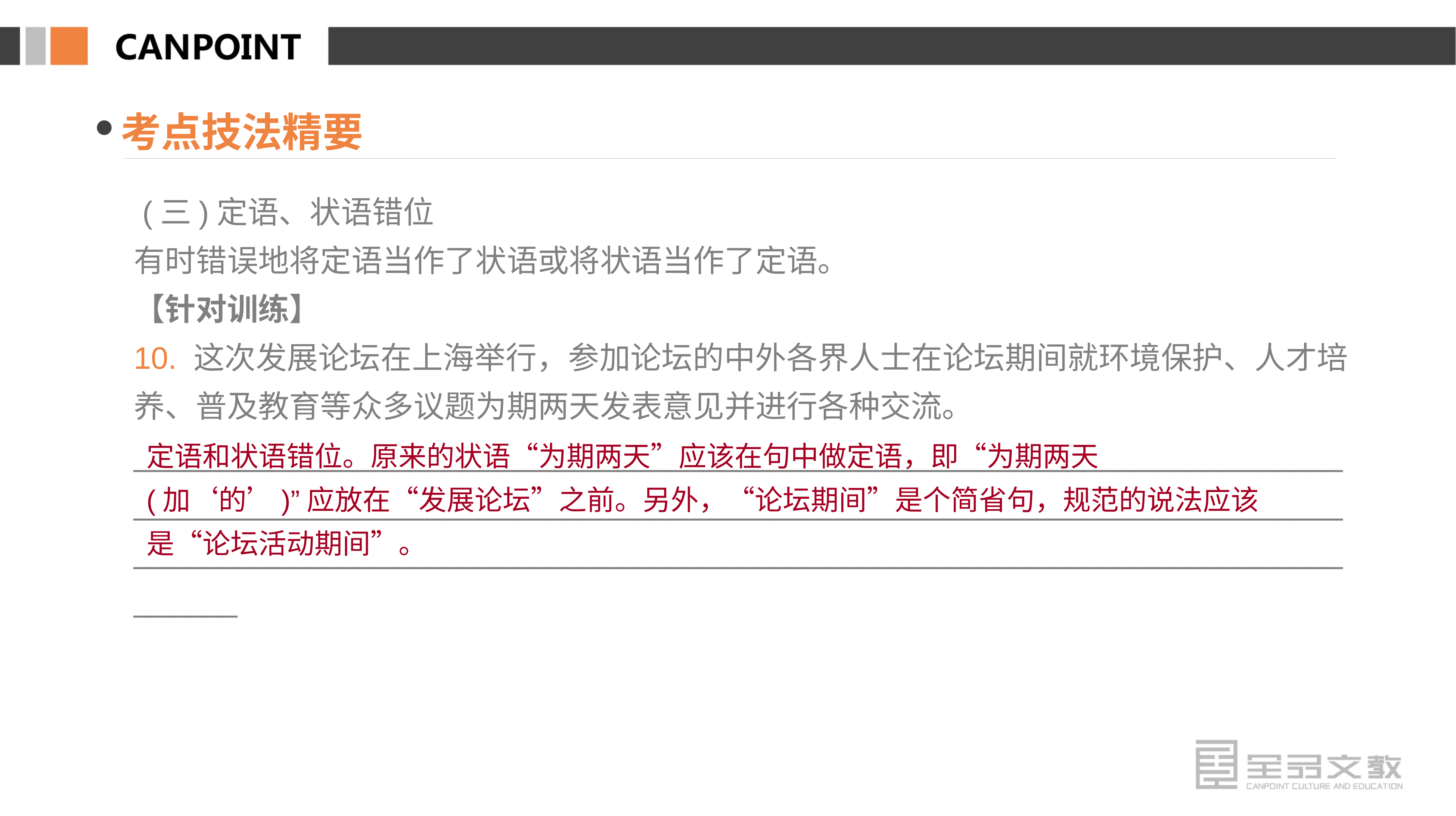

考点技法精要

 (三)定语、状语错位
有时错误地将定语当作了状语或将状语当作了定语。
【针对训练】
10. 这次发展论坛在上海举行，参加论坛的中外各界人士在论坛期间就环境保护、人才培养、普及教育等众多议题为期两天发表意见并进行各种交流。
________________________________________________________________________________________________________________________________________________________________________________________________________________________

定语和状语错位。原来的状语“为期两天”应该在句中做定语，即“为期两天(加‘的’)”应放在“发展论坛”之前。另外，“论坛期间”是个简省句，规范的说法应该是“论坛活动期间”。